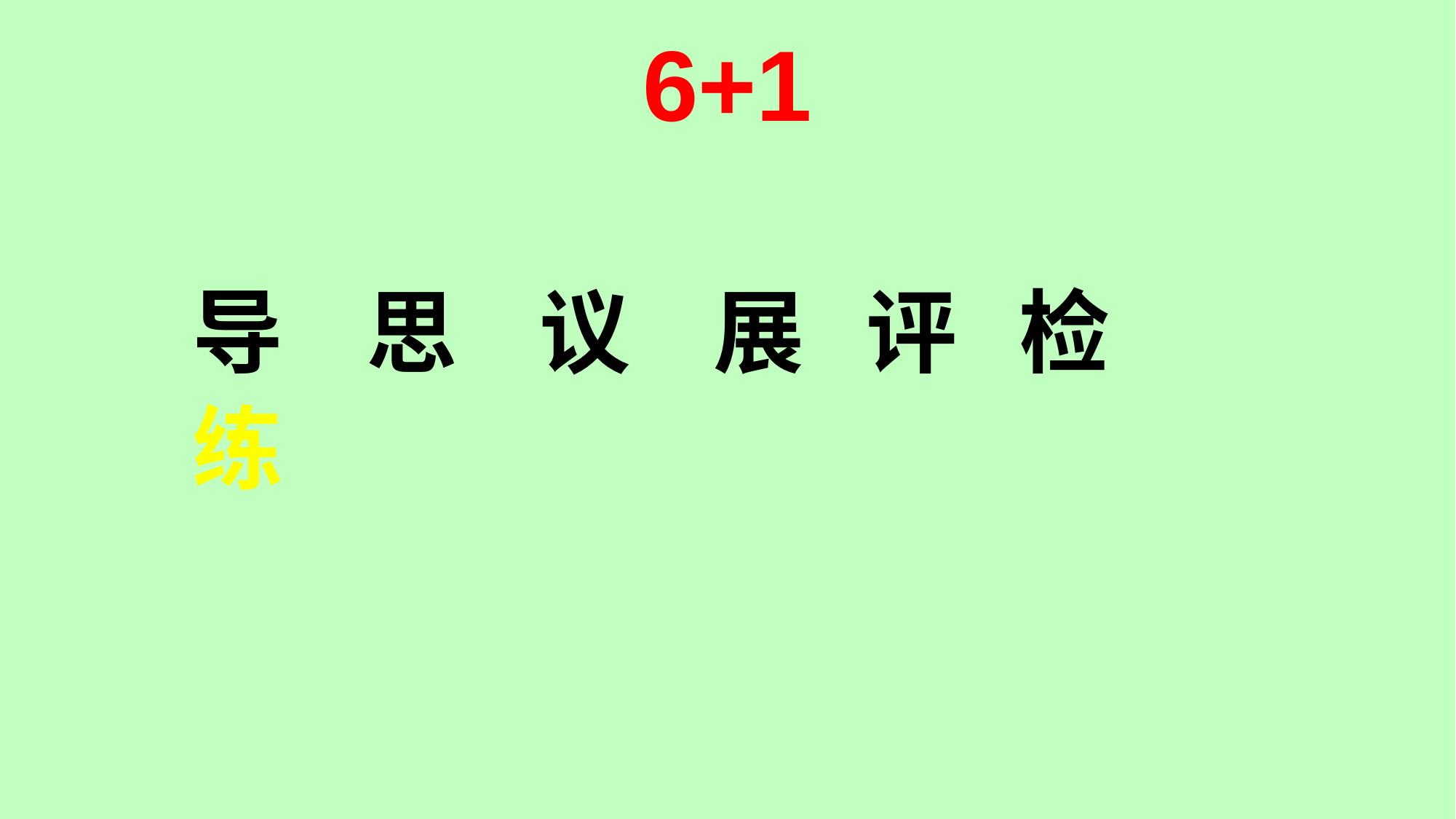

# 6+1

导    思    议    展   评   检
练